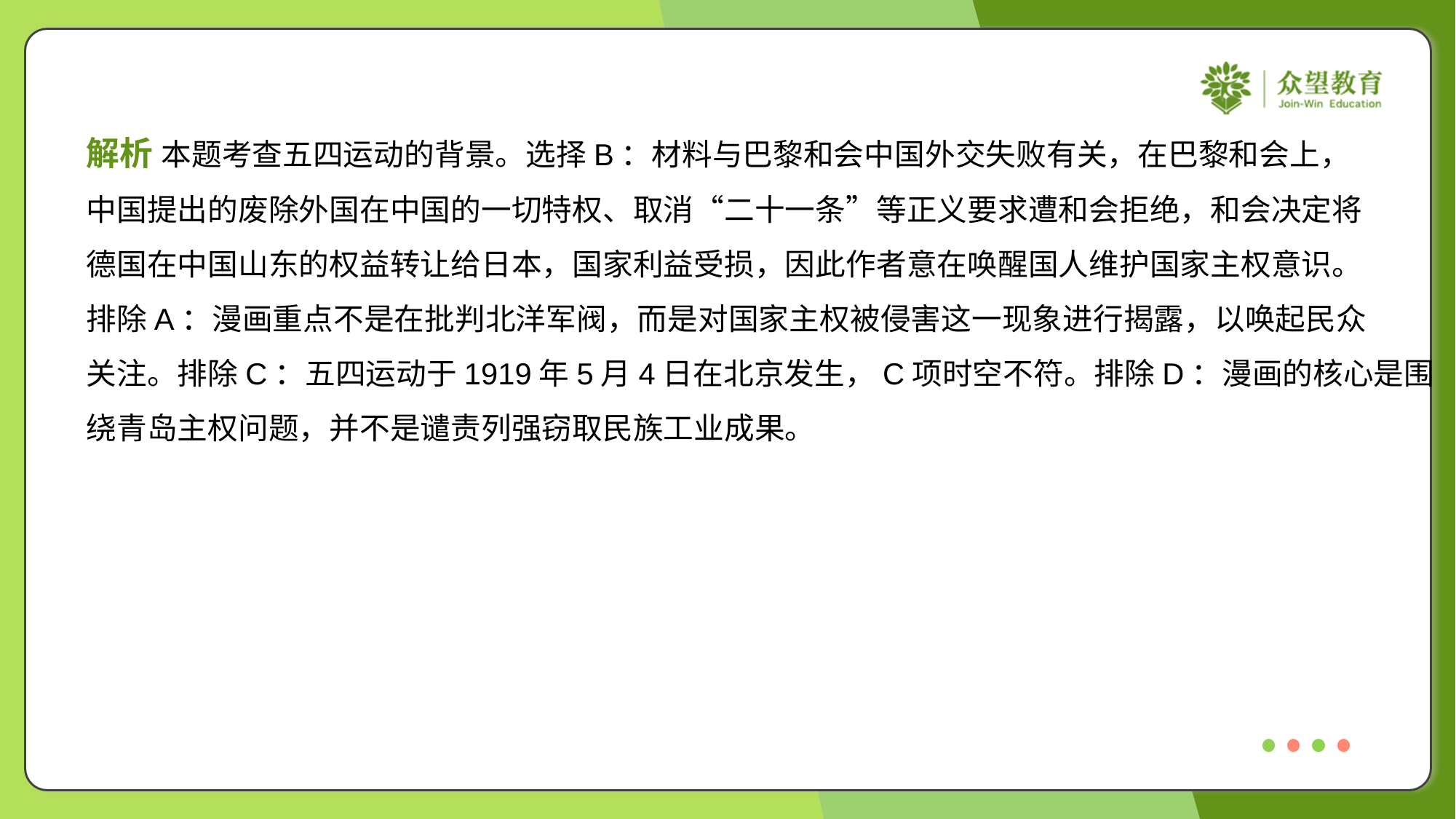

解析 本题考查五四运动的背景。选择B：材料与巴黎和会中国外交失败有关，在巴黎和会上，
中国提出的废除外国在中国的一切特权、取消“二十一条”等正义要求遭和会拒绝，和会决定将
德国在中国山东的权益转让给日本，国家利益受损，因此作者意在唤醒国人维护国家主权意识。
排除A：漫画重点不是在批判北洋军阀，而是对国家主权被侵害这一现象进行揭露，以唤起民众
关注。排除C：五四运动于1919年5月4日在北京发生，C项时空不符。排除D：漫画的核心是围
绕青岛主权问题，并不是谴责列强窃取民族工业成果。